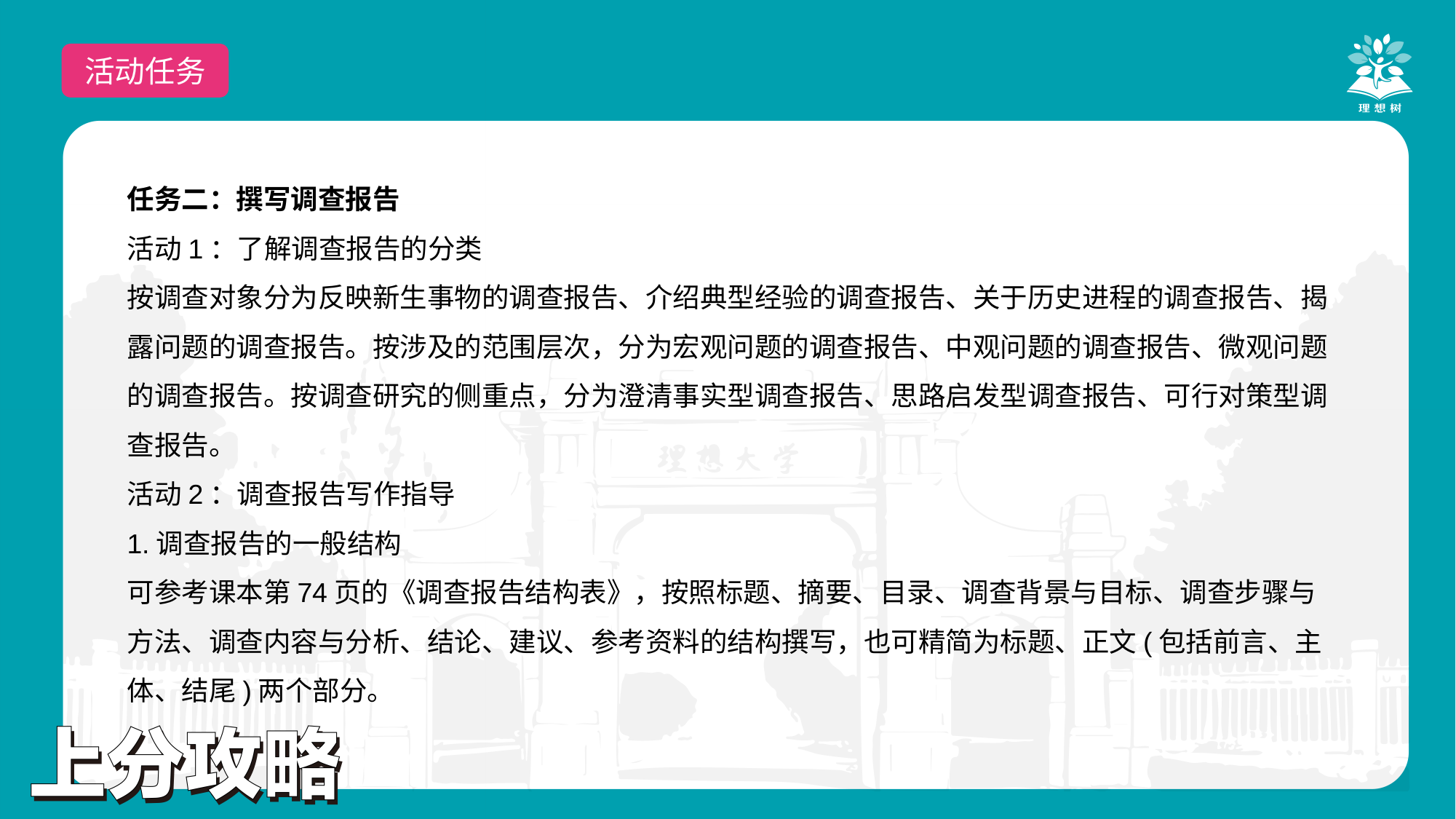

活动任务
任务二：撰写调查报告
活动1：了解调查报告的分类
按调查对象分为反映新生事物的调查报告、介绍典型经验的调查报告、关于历史进程的调查报告、揭露问题的调查报告。按涉及的范围层次，分为宏观问题的调查报告、中观问题的调查报告、微观问题的调查报告。按调查研究的侧重点，分为澄清事实型调查报告、思路启发型调查报告、可行对策型调查报告。
活动2：调查报告写作指导
1.调查报告的一般结构
可参考课本第74页的《调查报告结构表》，按照标题、摘要、目录、调查背景与目标、调查步骤与方法、调查内容与分析、结论、建议、参考资料的结构撰写，也可精简为标题、正文(包括前言、主体、结尾)两个部分。